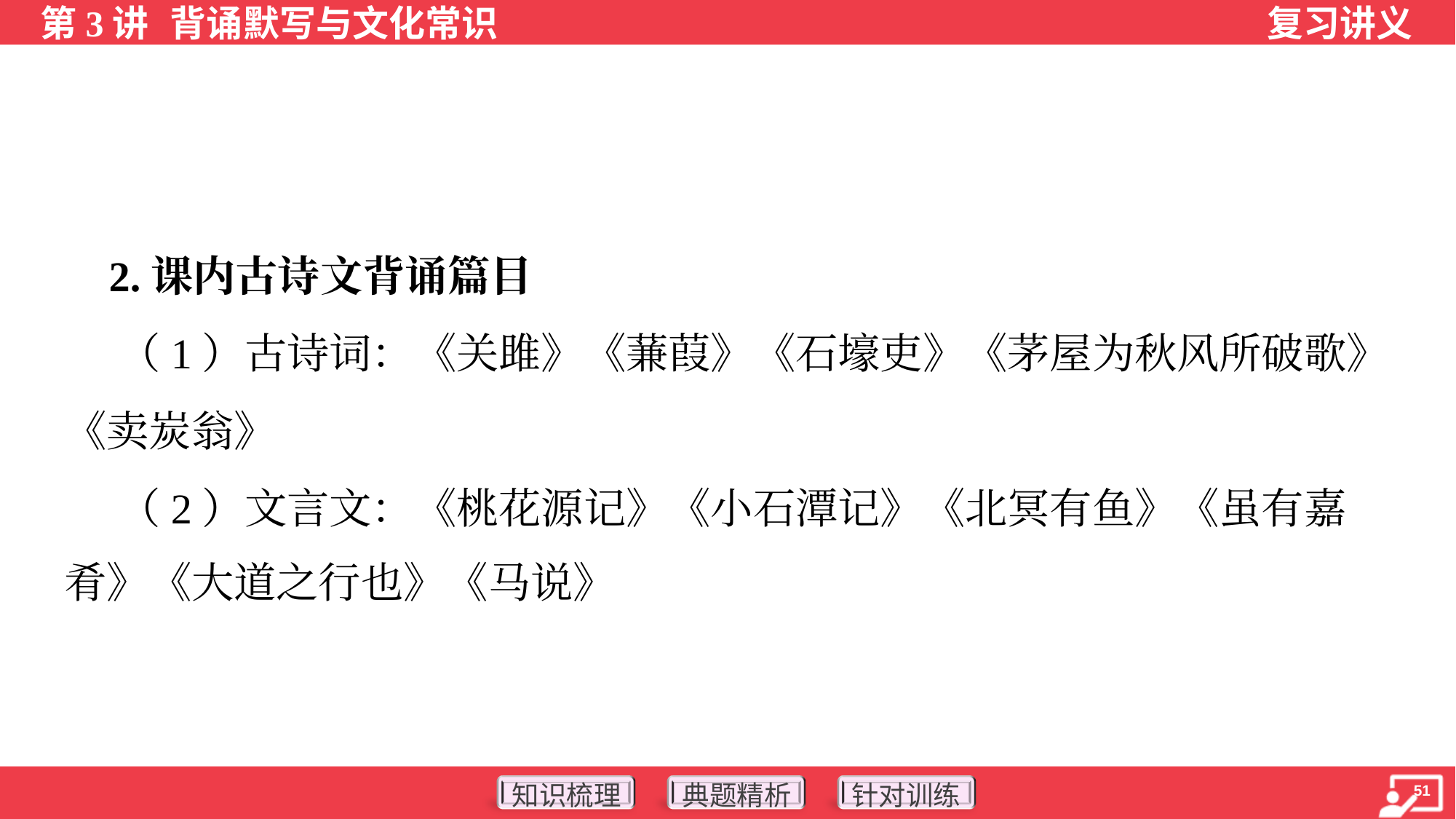

2.课内古诗文背诵篇目
    （1）古诗词：《关雎》《蒹葭》《石壕吏》《茅屋为秋风所破歌》
《卖炭翁》
    （2）文言文：《桃花源记》《小石潭记》《北冥有鱼》《虽有嘉
肴》《大道之行也》《马说》